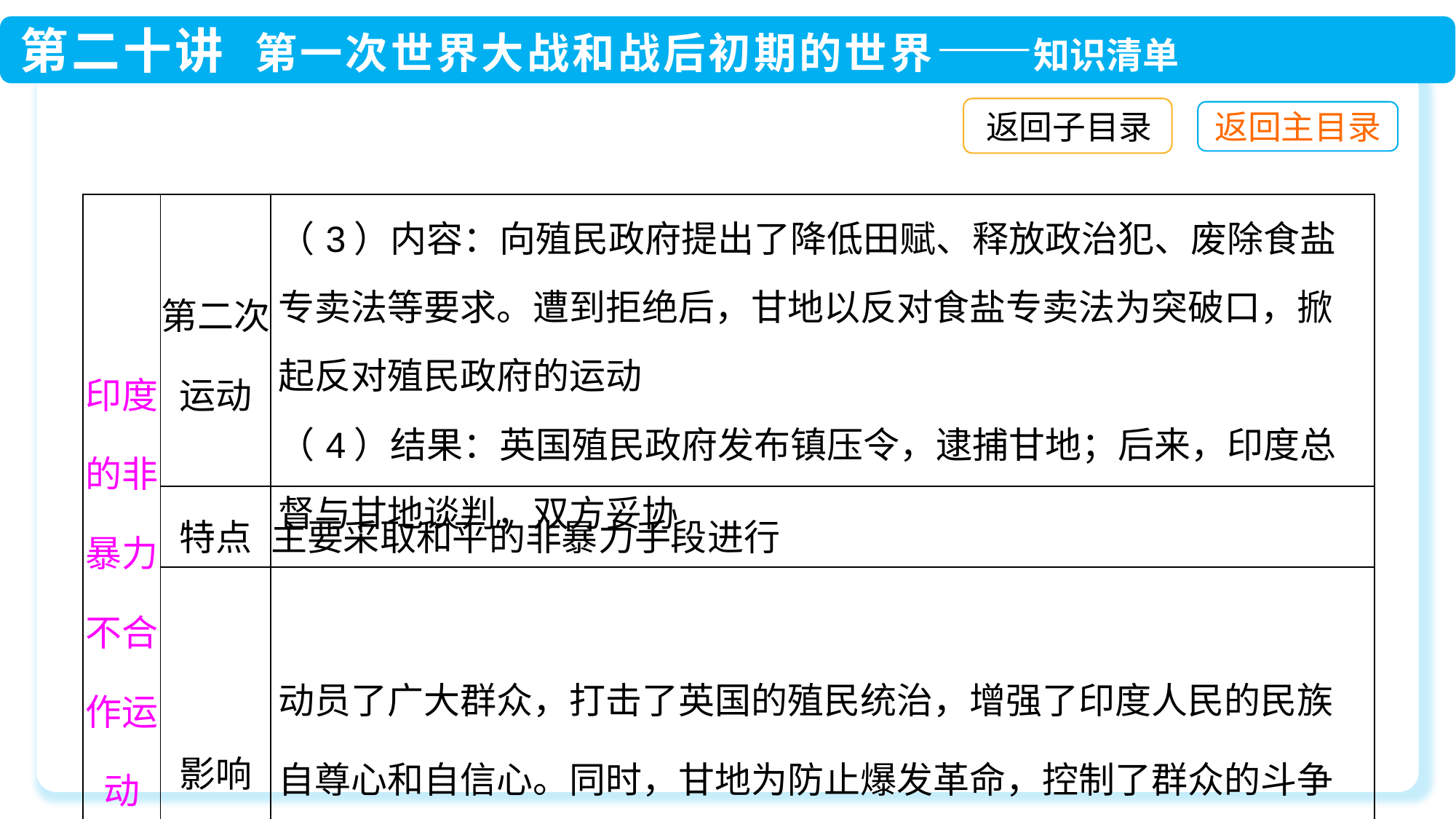

返回子目录
| 印度的非暴力不合作运动 | 第二次运动 | （3）内容：向殖民政府提出了降低田赋、释放政治犯、废除食盐专卖法等要求。遭到拒绝后，甘地以反对食盐专卖法为突破口，掀起反对殖民政府的运动 （4）结果：英国殖民政府发布镇压令，逮捕甘地；后来，印度总督与甘地谈判，双方妥协 |
| --- | --- | --- |
|  | 特点 | 主要采取和平的非暴力手段进行 |
|  | 影响 | 动员了广大群众，打击了英国的殖民统治，增强了印度人民的民族自尊心和自信心。同时，甘地为防止爆发革命，控制了群众的斗争方式，保证了资产阶级对运动的领导权 |